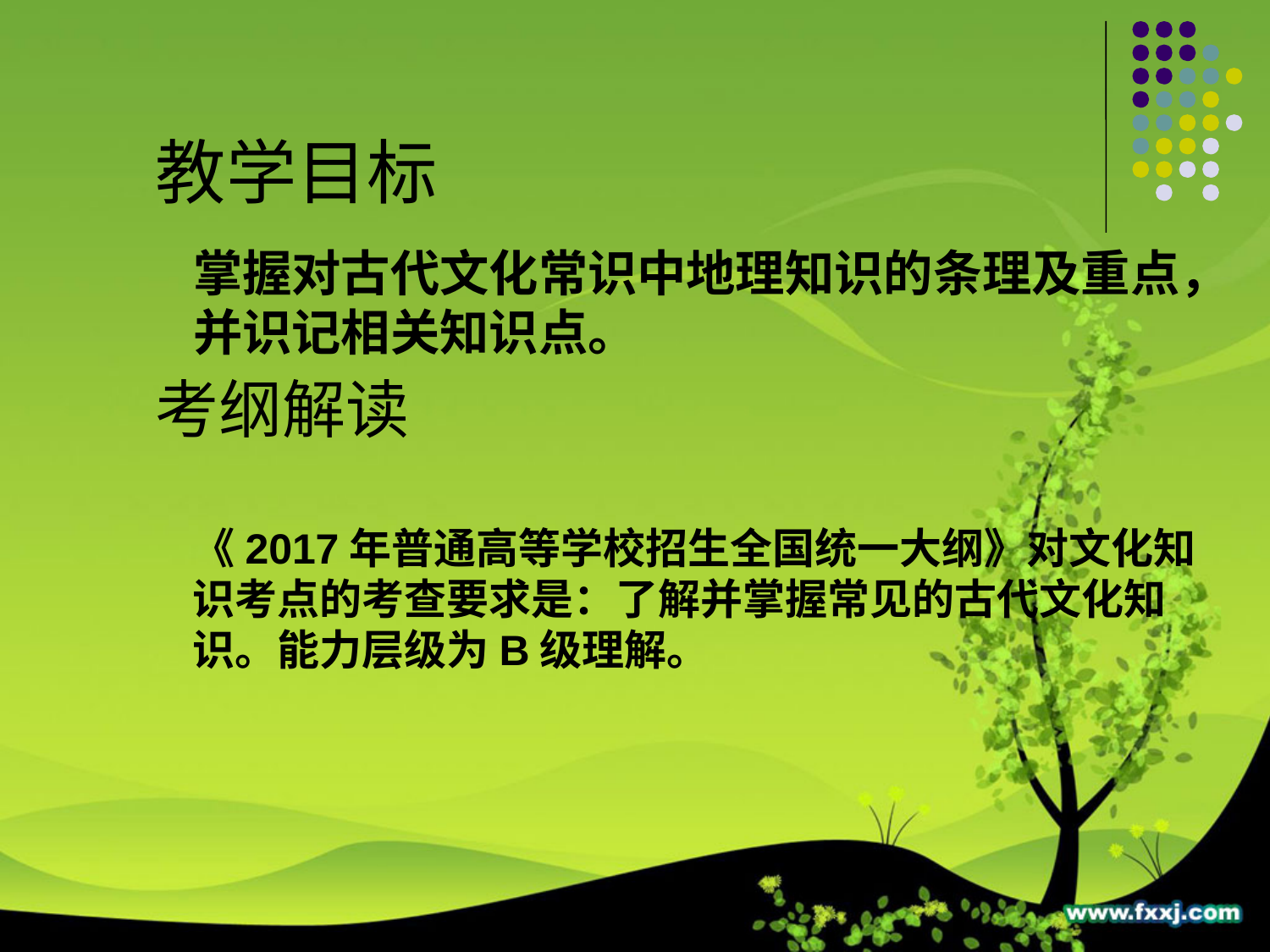

教学目标
掌握对古代文化常识中地理知识的条理及重点，并识记相关知识点。
考纲解读
《2017年普通高等学校招生全国统一大纲》对文化知识考点的考查要求是：了解并掌握常见的古代文化知识。能力层级为B级理解。